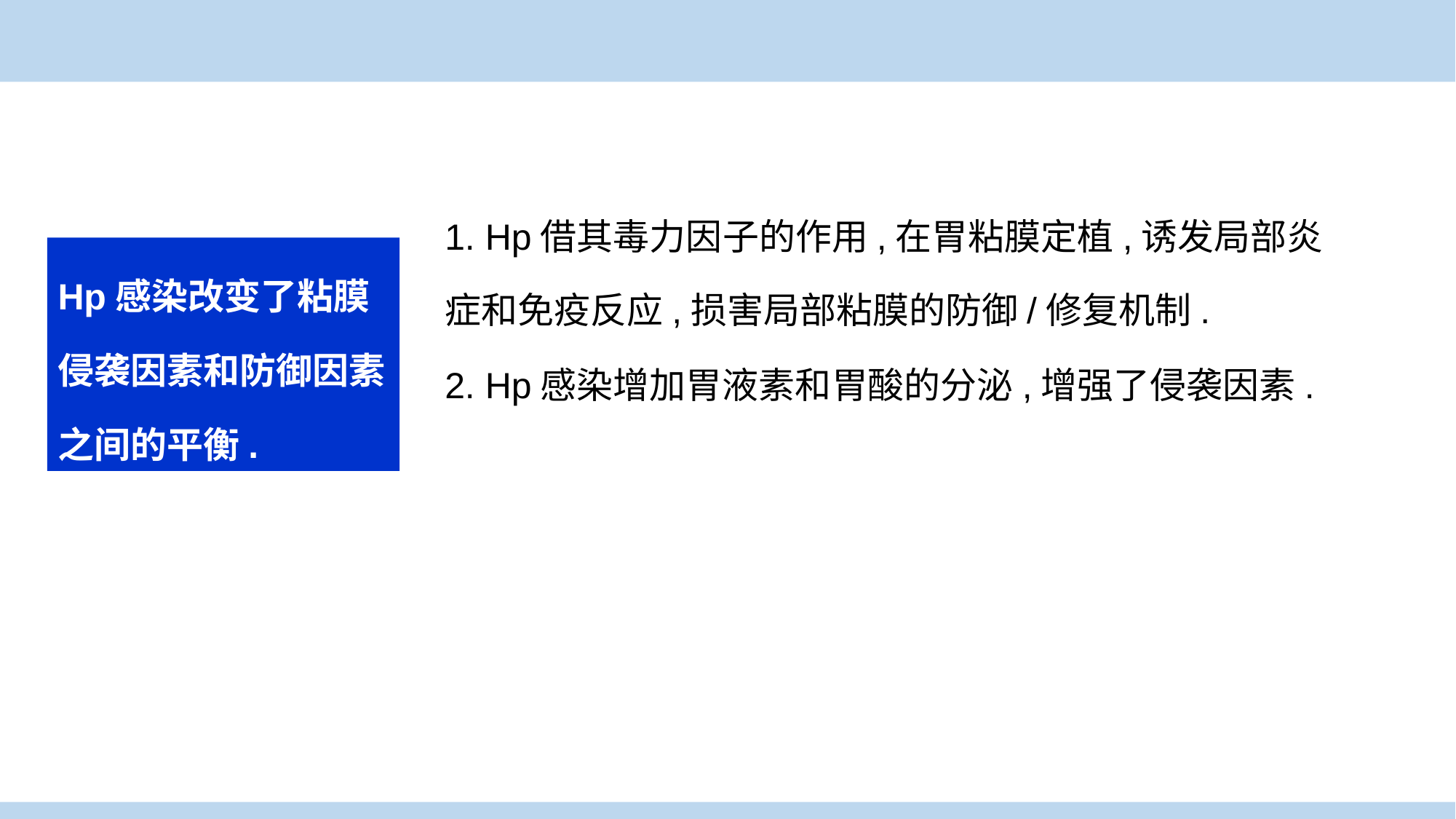

1. Hp借其毒力因子的作用,在胃粘膜定植,诱发局部炎症和免疫反应,损害局部粘膜的防御/修复机制.
2. Hp感染增加胃液素和胃酸的分泌,增强了侵袭因素.
Hp感染改变了粘膜侵袭因素和防御因素之间的平衡.